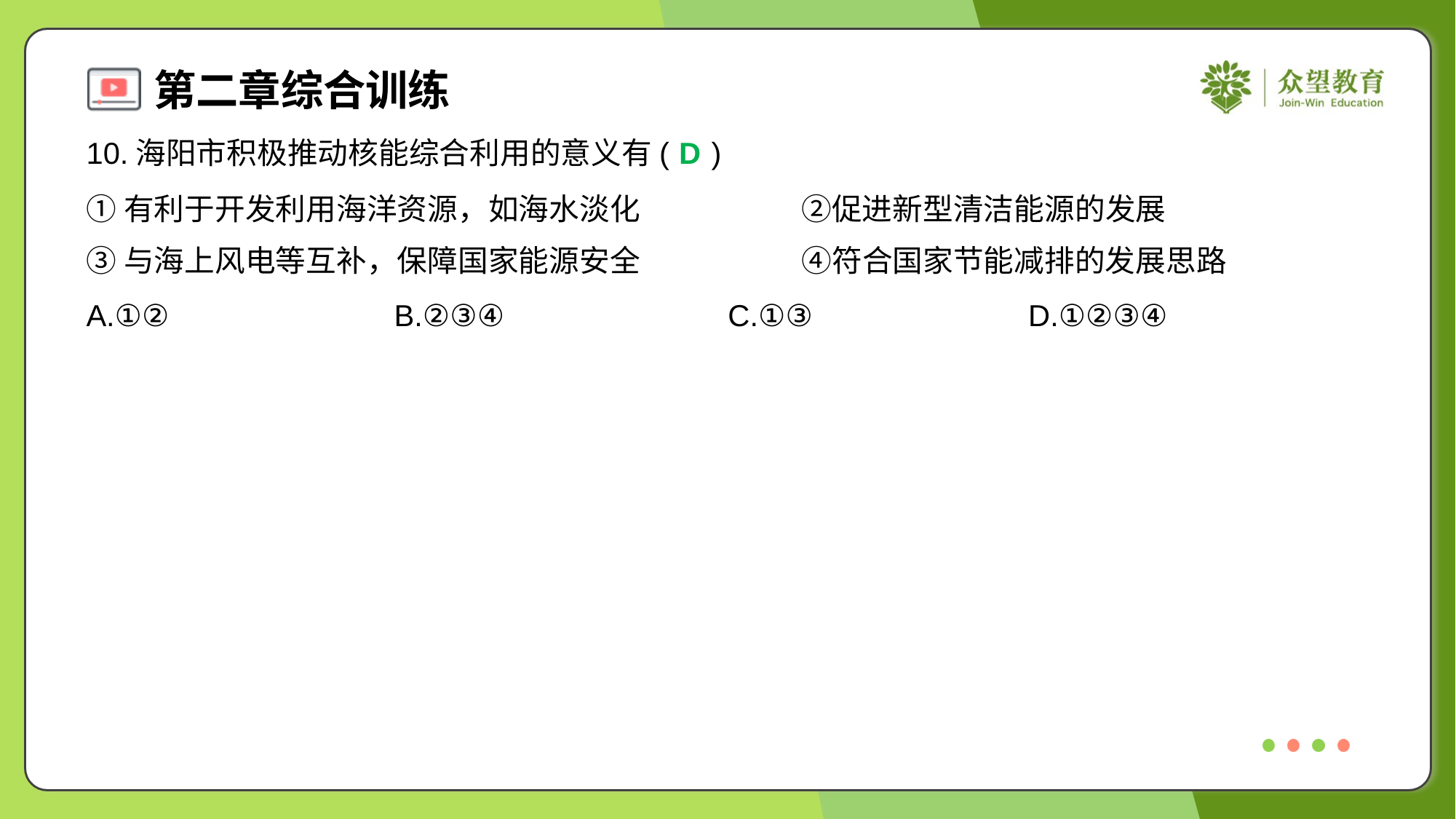

10.海阳市积极推动核能综合利用的意义有(     )
D
①有利于开发利用海洋资源，如海水淡化	②促进新型清洁能源的发展
③与海上风电等互补，保障国家能源安全	④符合国家节能减排的发展思路
A.①②	B.②③④	C.①③	D.①②③④